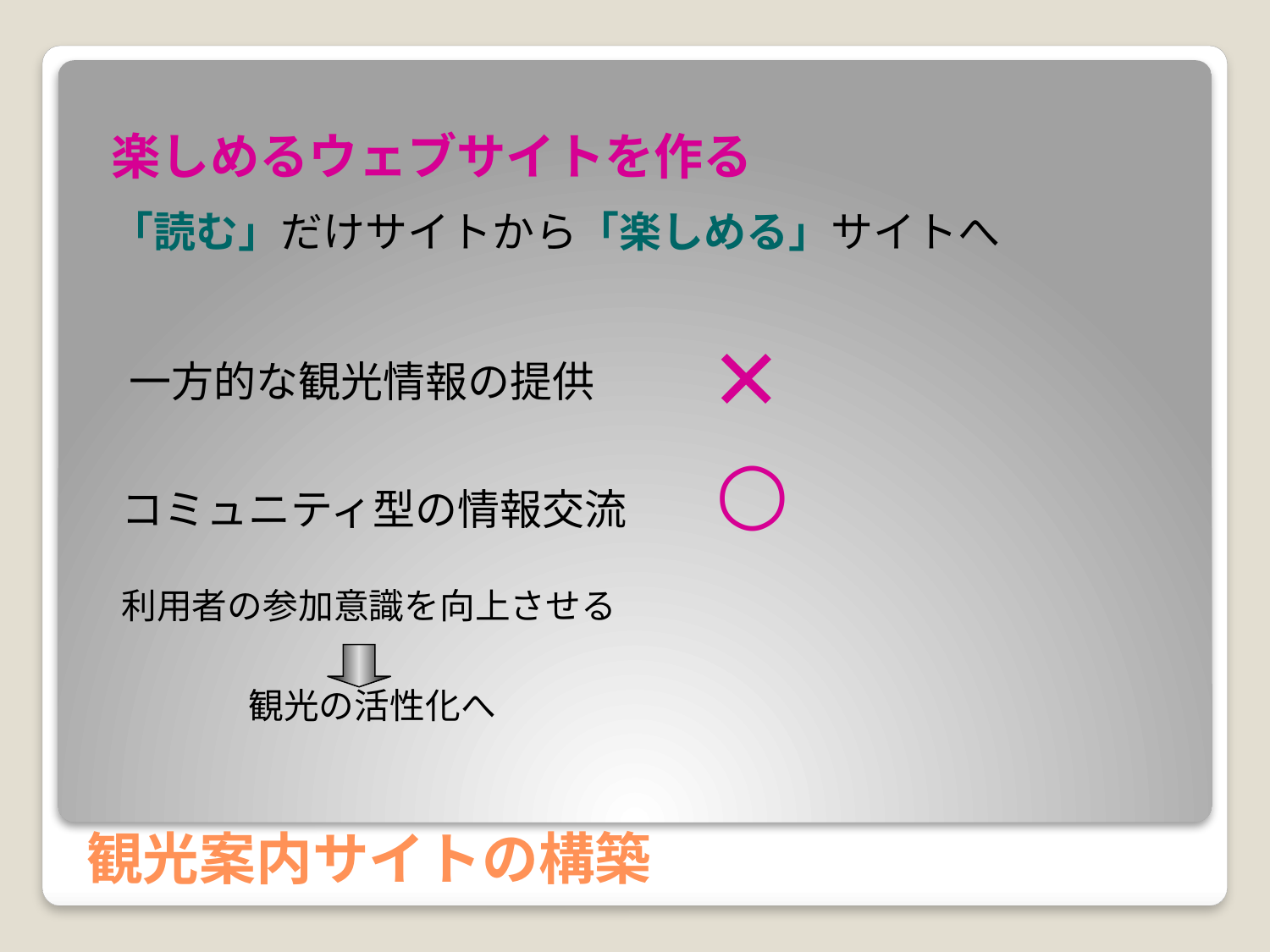

楽しめるウェブサイトを作る

「読む」だけサイトから「楽しめる」サイトへ
×
一方的な観光情報の提供
○
コミュニティ型の情報交流

利用者の参加意識を向上させる

　　　観光の活性化へ

# 観光案内サイトの構築